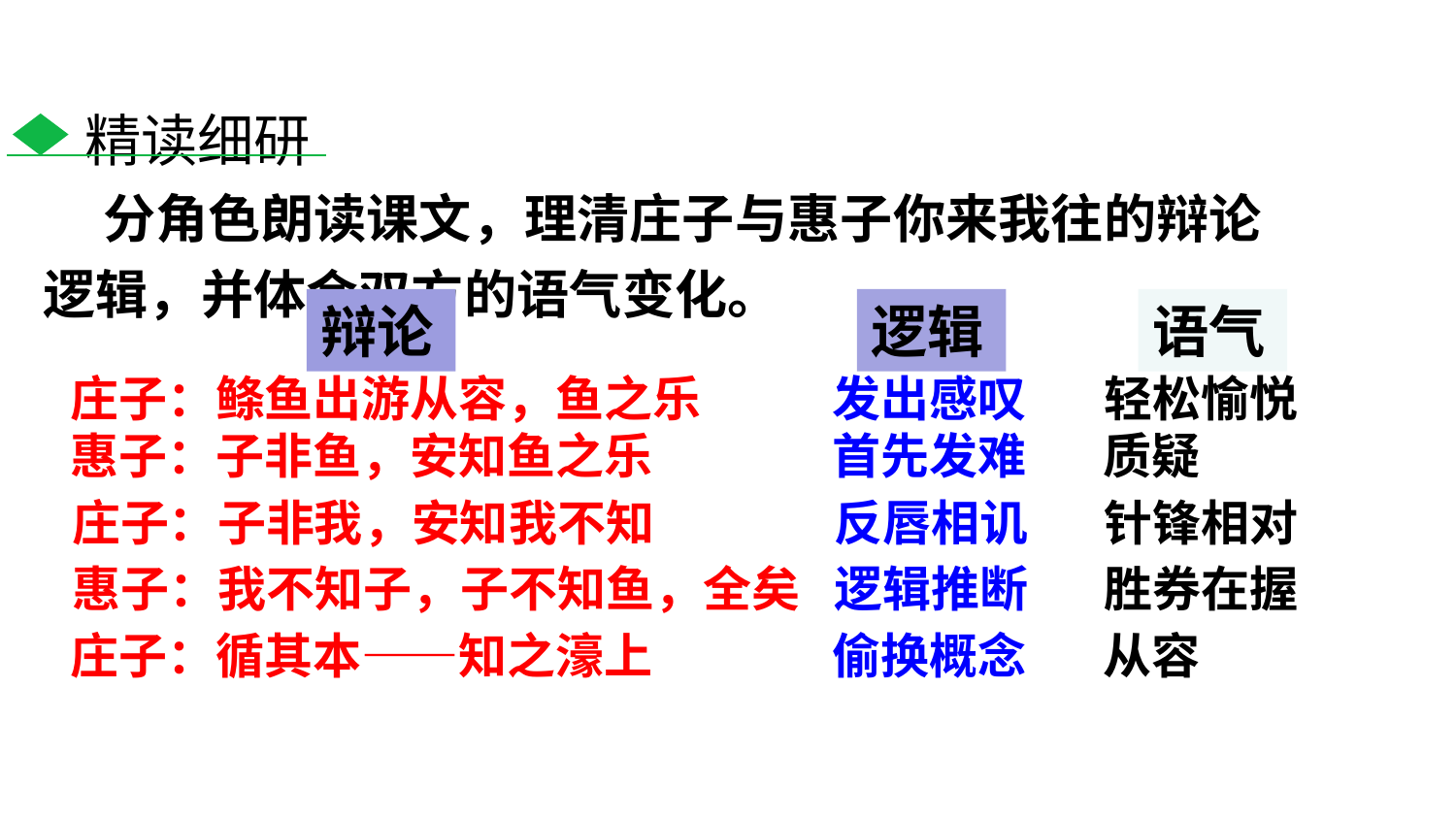

精读细研

    分角色朗读课文，理清庄子与惠子你来我往的辩论逻辑，并体会双方的语气变化。
辩论
逻辑
语气
庄子：鲦鱼出游从容，鱼之乐
发出感叹
轻松愉悦
惠子：子非鱼，安知鱼之乐
首先发难
质疑
庄子：子非我，安知我不知
反唇相讥
针锋相对
惠子：我不知子，子不知鱼，全矣
逻辑推断
胜券在握
庄子：循其本——知之濠上
偷换概念
从容